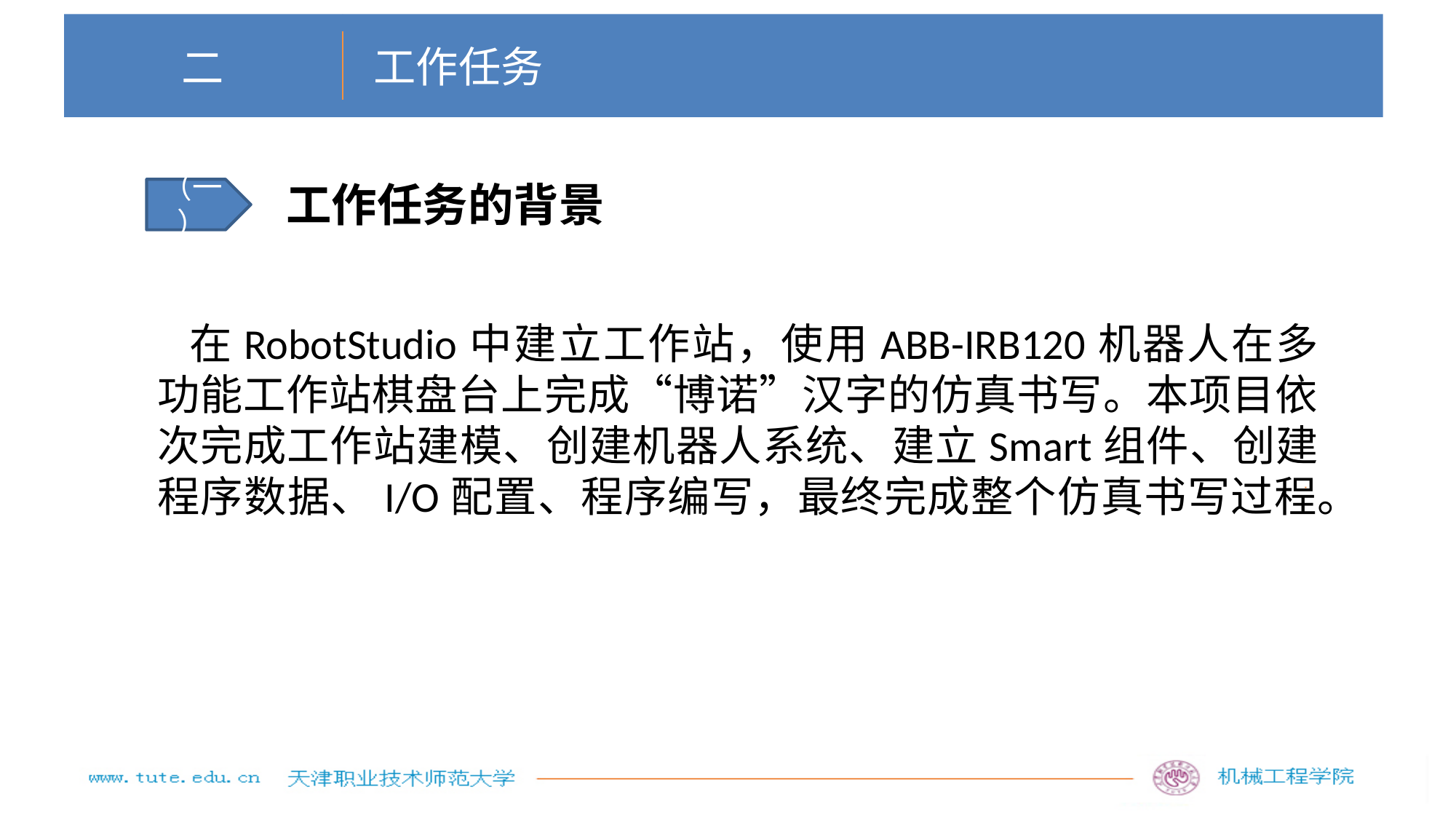

工作任务
# 二
工作任务的背景
（一）
在RobotStudio中建立工作站，使用ABB-IRB120机器人在多功能工作站棋盘台上完成“博诺”汉字的仿真书写。本项目依次完成工作站建模、创建机器人系统、建立Smart组件、创建程序数据、I/O配置、程序编写，最终完成整个仿真书写过程。